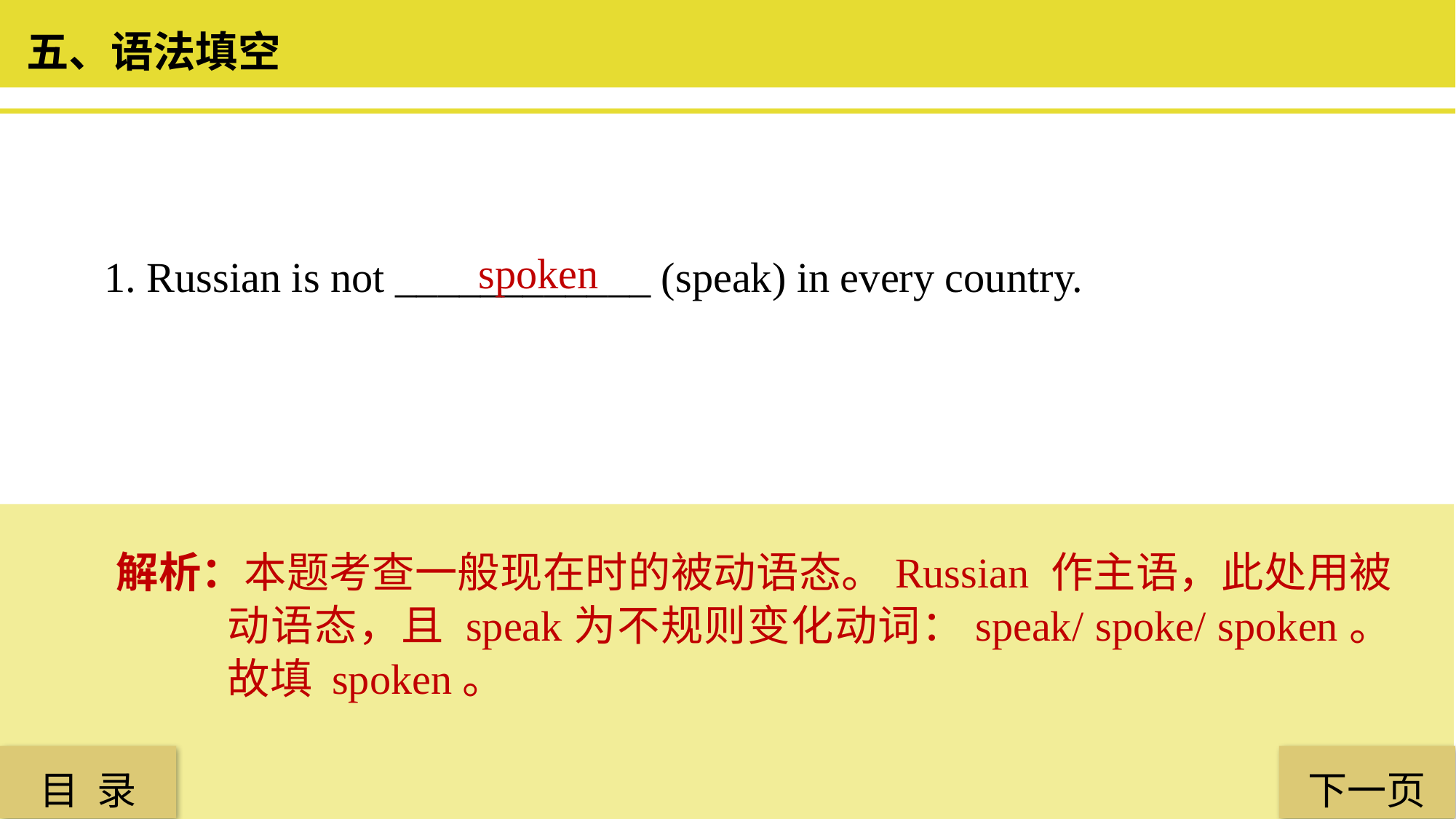

五、语法填空
1. Russian is not ____________ (speak) in every country.
 spoken
解析：本题考查一般现在时的被动语态。Russian 作主语，此处用被动语态，且 speak为不规则变化动词：speak/ spoke/ spoken。故填 spoken。